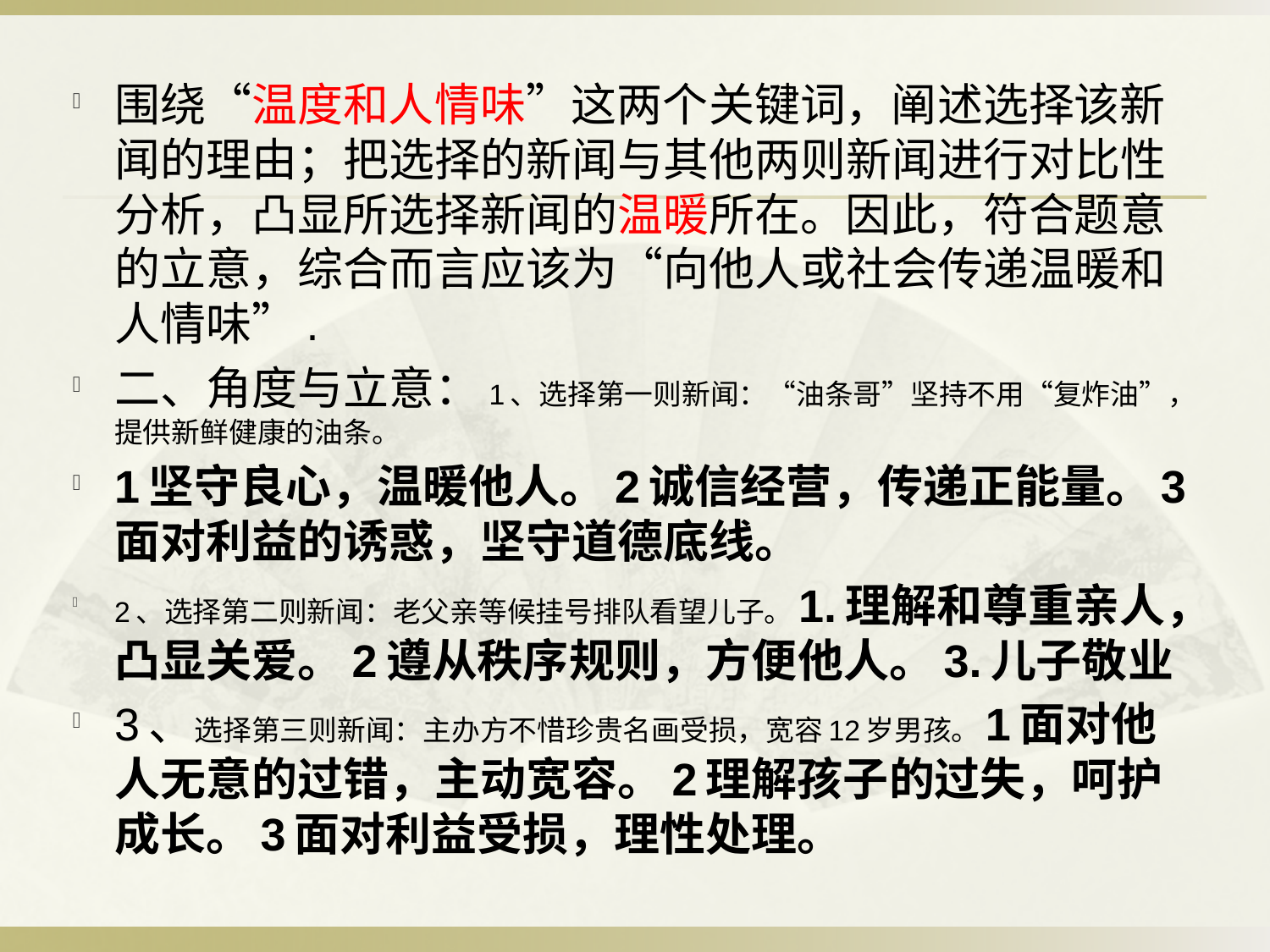

围绕“温度和人情味”这两个关键词，阐述选择该新闻的理由；把选择的新闻与其他两则新闻进行对比性分析，凸显所选择新闻的温暖所在。因此，符合题意的立意，综合而言应该为“向他人或社会传递温暖和人情味”.
二、角度与立意：1、选择第一则新闻：“油条哥”坚持不用“复炸油”，提供新鲜健康的油条。
1坚守良心，温暖他人。2诚信经营，传递正能量。3面对利益的诱惑，坚守道德底线。
2、选择第二则新闻：老父亲等候挂号排队看望儿子。1.理解和尊重亲人，凸显关爱。2遵从秩序规则，方便他人。3.儿子敬业
3、选择第三则新闻：主办方不惜珍贵名画受损，宽容12岁男孩。1面对他人无意的过错，主动宽容。2理解孩子的过失，呵护成长。3面对利益受损，理性处理。